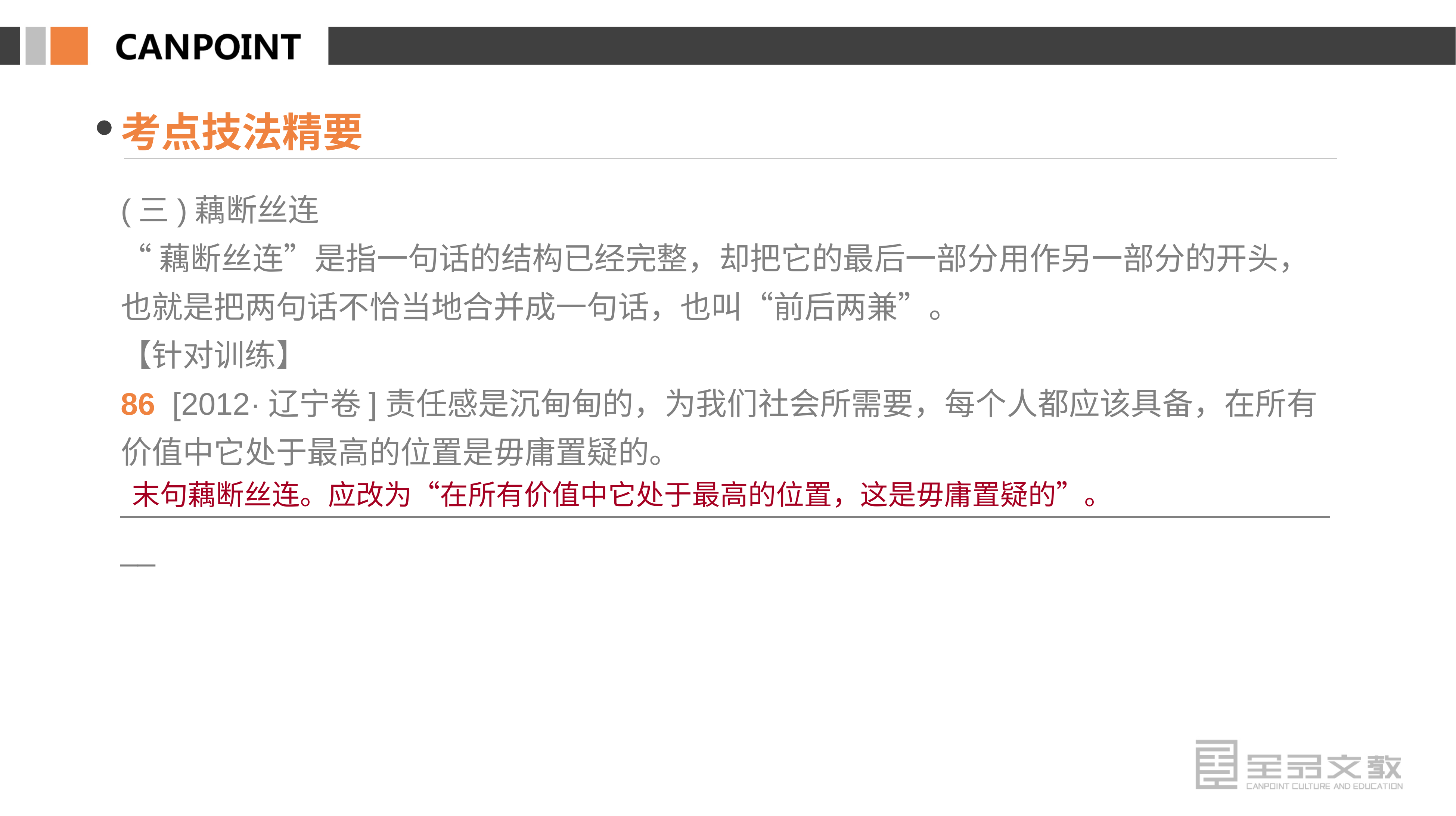

考点技法精要

(三)藕断丝连
“藕断丝连”是指一句话的结构已经完整，却把它的最后一部分用作另一部分的开头，也就是把两句话不恰当地合并成一句话，也叫“前后两兼”。
【针对训练】
86  [2012·辽宁卷]责任感是沉甸甸的，为我们社会所需要，每个人都应该具备，在所有价值中它处于最高的位置是毋庸置疑的。
________________________________________________________________________
末句藕断丝连。应改为“在所有价值中它处于最高的位置，这是毋庸置疑的”。